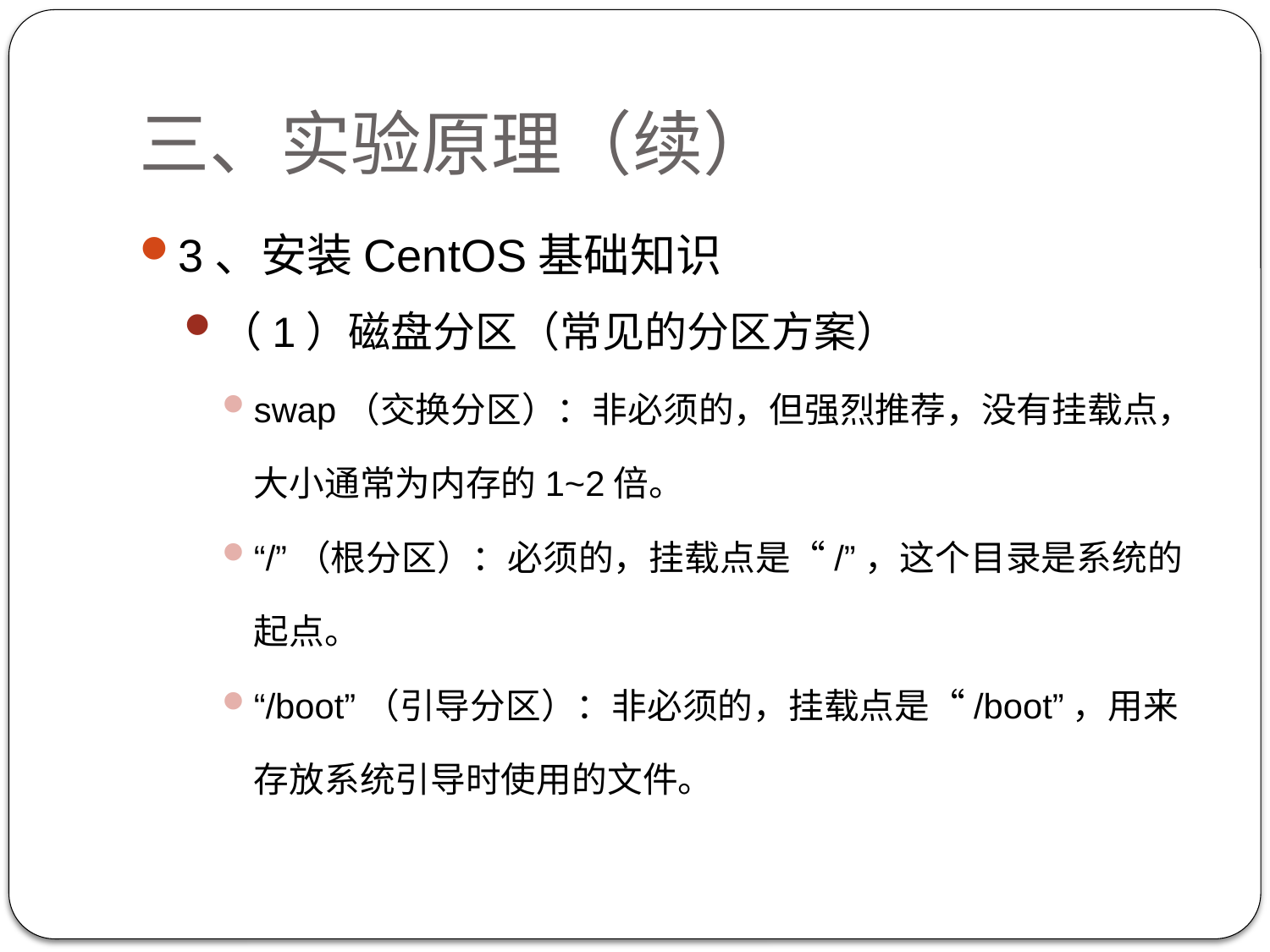

# 三、实验原理（续）
3、安装CentOS基础知识
（1）磁盘分区（常见的分区方案）
swap（交换分区）：非必须的，但强烈推荐，没有挂载点，大小通常为内存的1~2倍。
“/”（根分区）：必须的，挂载点是“/”，这个目录是系统的起点。
“/boot”（引导分区）：非必须的，挂载点是“/boot”，用来存放系统引导时使用的文件。